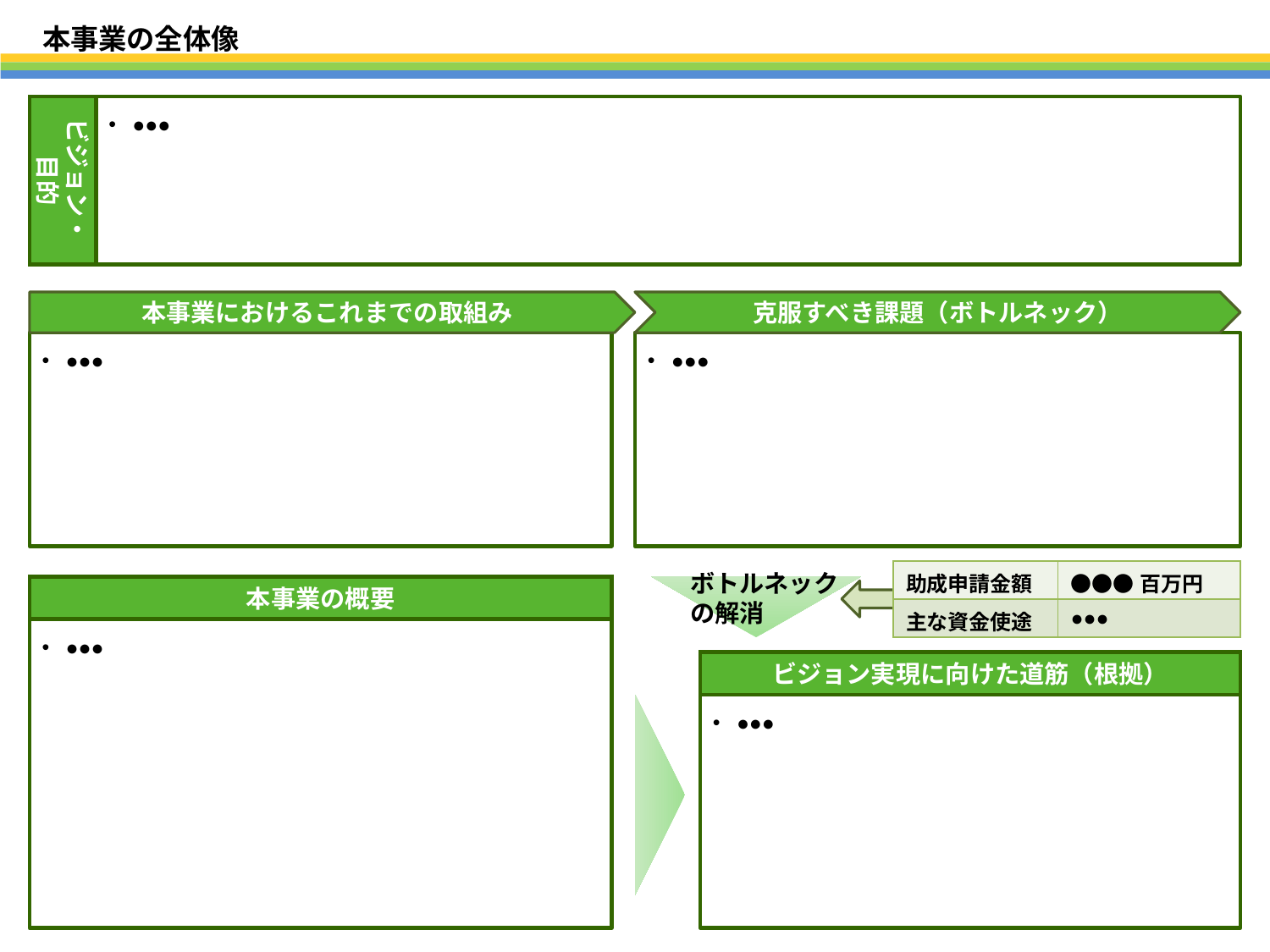

本事業の全体像
●●●
ビジョン・
目的
克服すべき課題（ボトルネック）
本事業におけるこれまでの取組み
●●●
●●●
| 助成申請金額 | ●●●百万円 |
| --- | --- |
| 主な資金使途 | ●●● |
ボトルネックの解消

本事業の概要

●●●
ビジョン実現に向けた道筋（根拠）
●●●